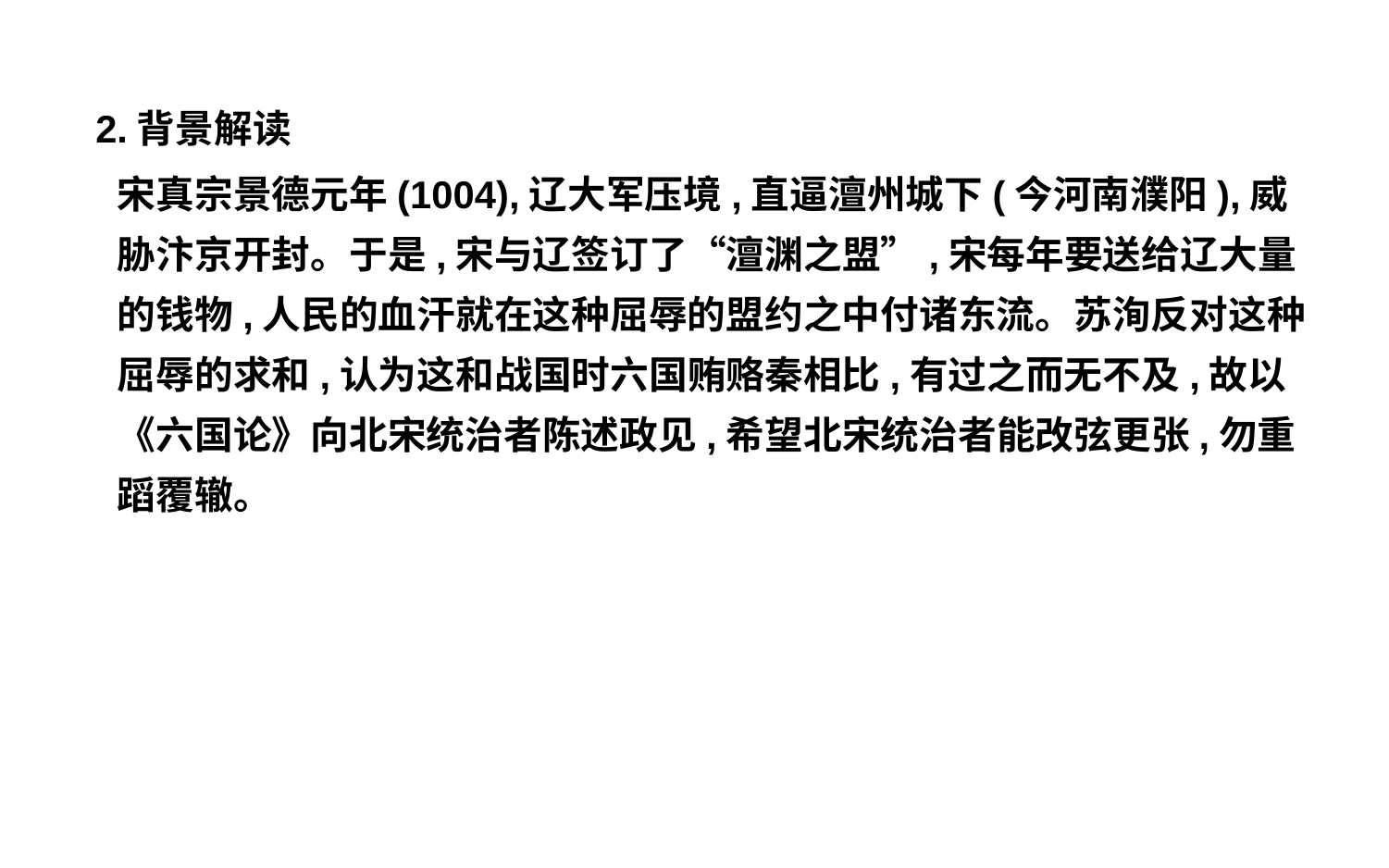

2.背景解读
宋真宗景德元年(1004),辽大军压境,直逼澶州城下(今河南濮阳),威胁汴京开封。于是,宋与辽签订了“澶渊之盟”,宋每年要送给辽大量的钱物,人民的血汗就在这种屈辱的盟约之中付诸东流。苏洵反对这种屈辱的求和,认为这和战国时六国贿赂秦相比,有过之而无不及,故以《六国论》向北宋统治者陈述政见,希望北宋统治者能改弦更张,勿重蹈覆辙。